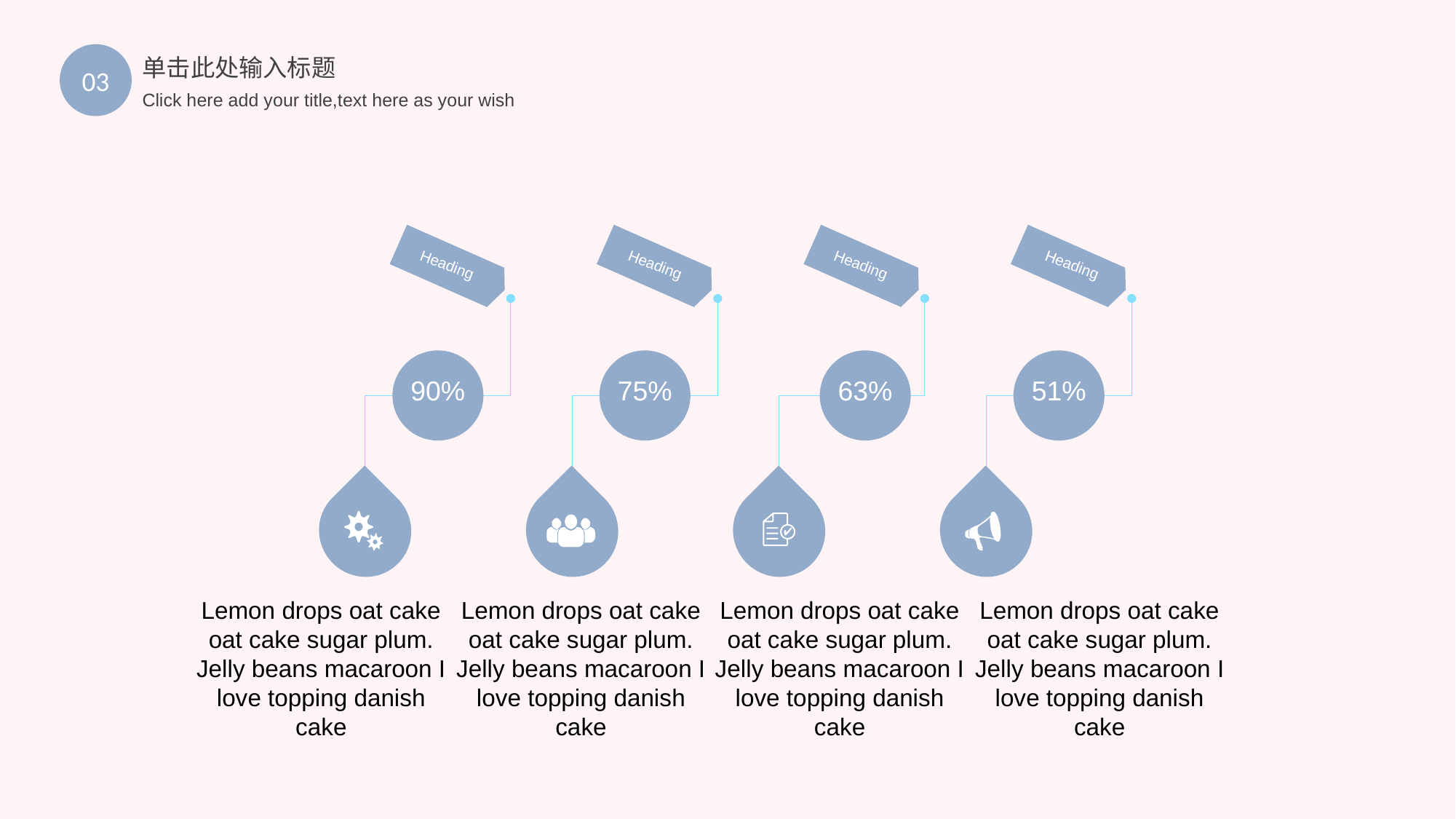

03
单击此处输入标题
Click here add your title,text here as your wish

Heading
Heading
Heading
Heading

90%
75%
63%
51%

Lemon drops oat cake oat cake sugar plum. Jelly beans macaroon I love topping danish cake
Lemon drops oat cake oat cake sugar plum. Jelly beans macaroon I love topping danish cake
Lemon drops oat cake oat cake sugar plum. Jelly beans macaroon I love topping danish cake
Lemon drops oat cake oat cake sugar plum. Jelly beans macaroon I love topping danish cake